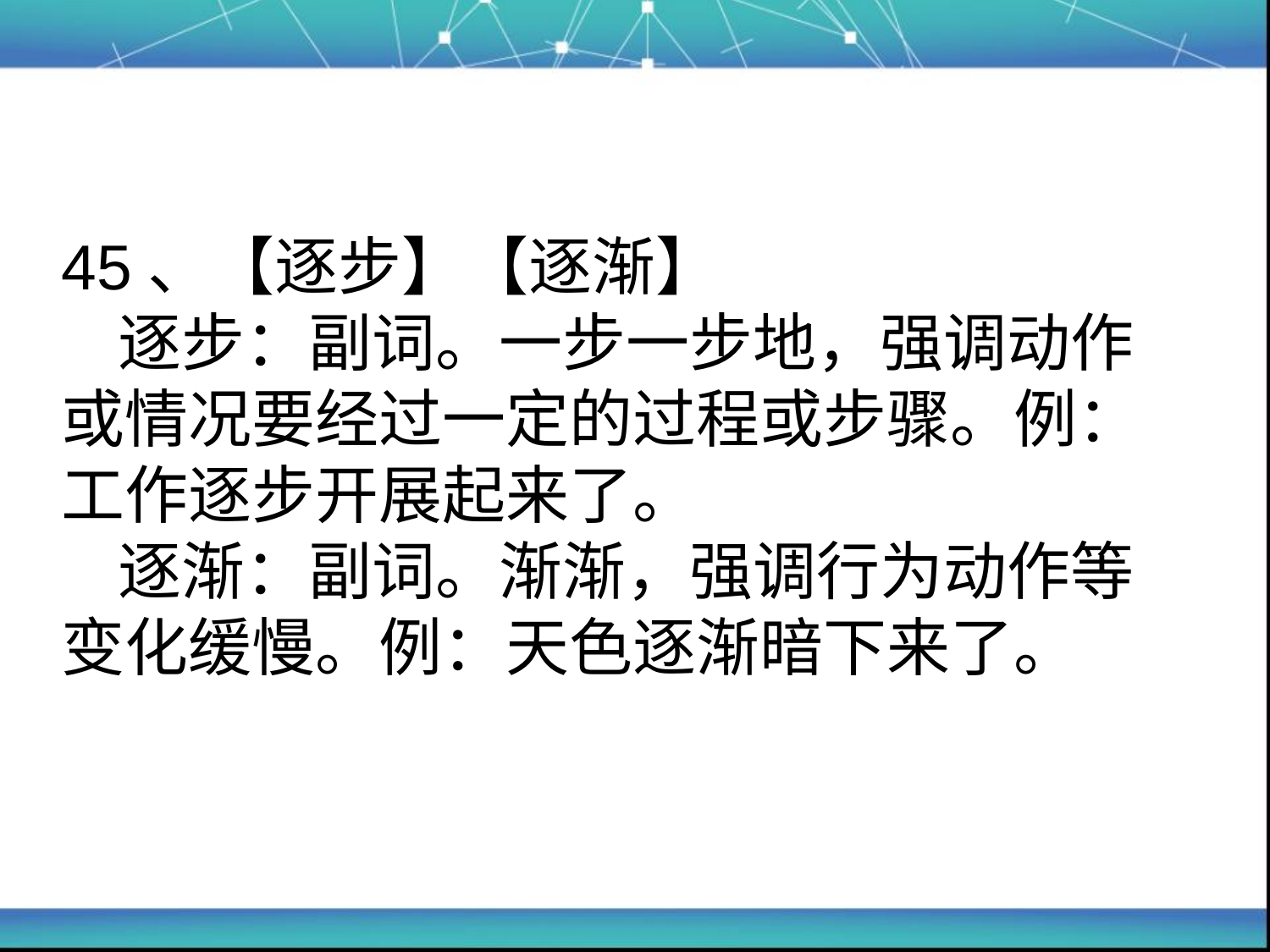

# 45、【逐步】【逐渐】 逐步：副词。一步一步地，强调动作或情况要经过一定的过程或步骤。例：工作逐步开展起来了。 逐渐：副词。渐渐，强调行为动作等变化缓慢。例：天色逐渐暗下来了。